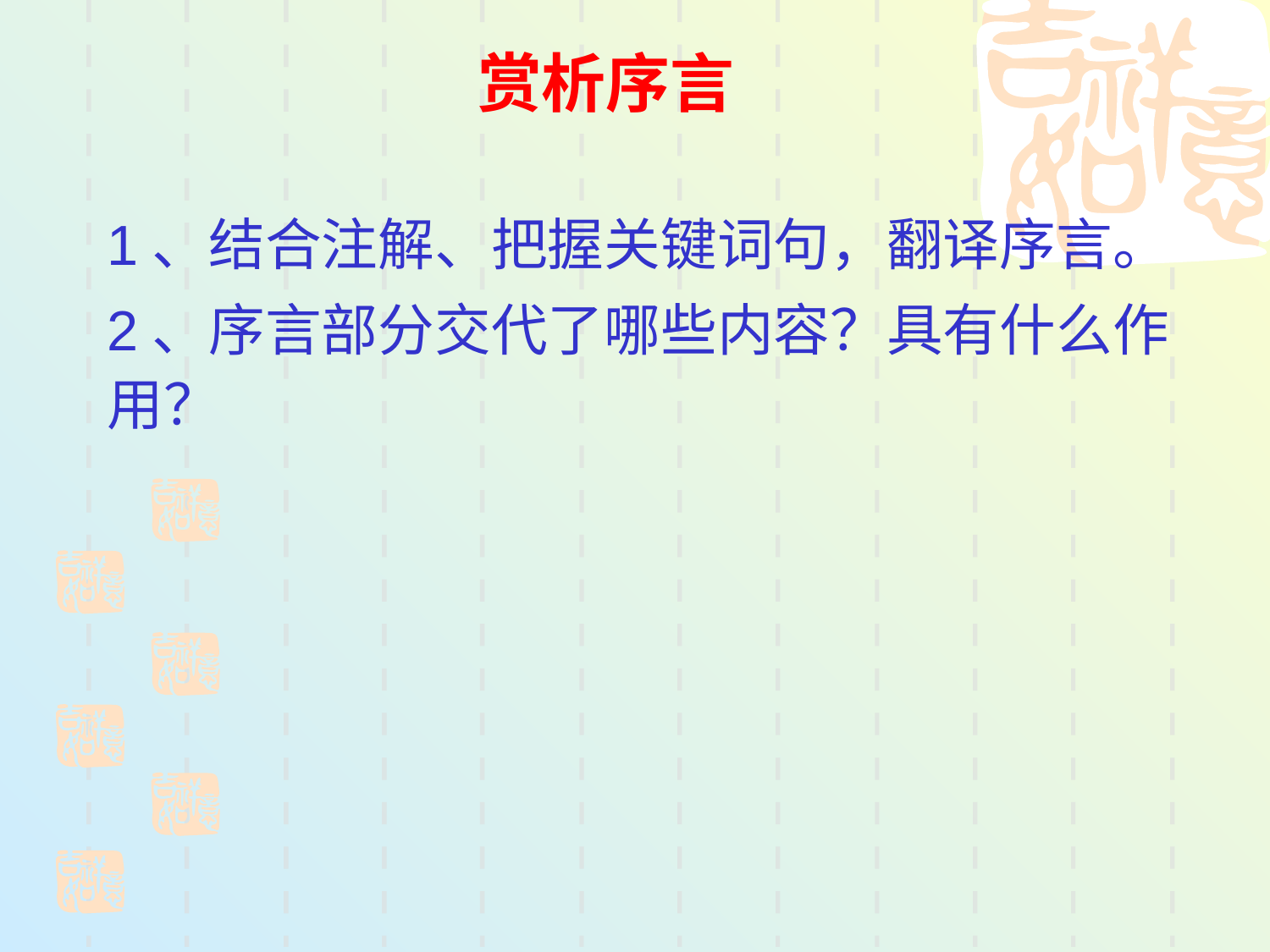

# 赏析序言
1、结合注解、把握关键词句，翻译序言。
2、序言部分交代了哪些内容？具有什么作用？